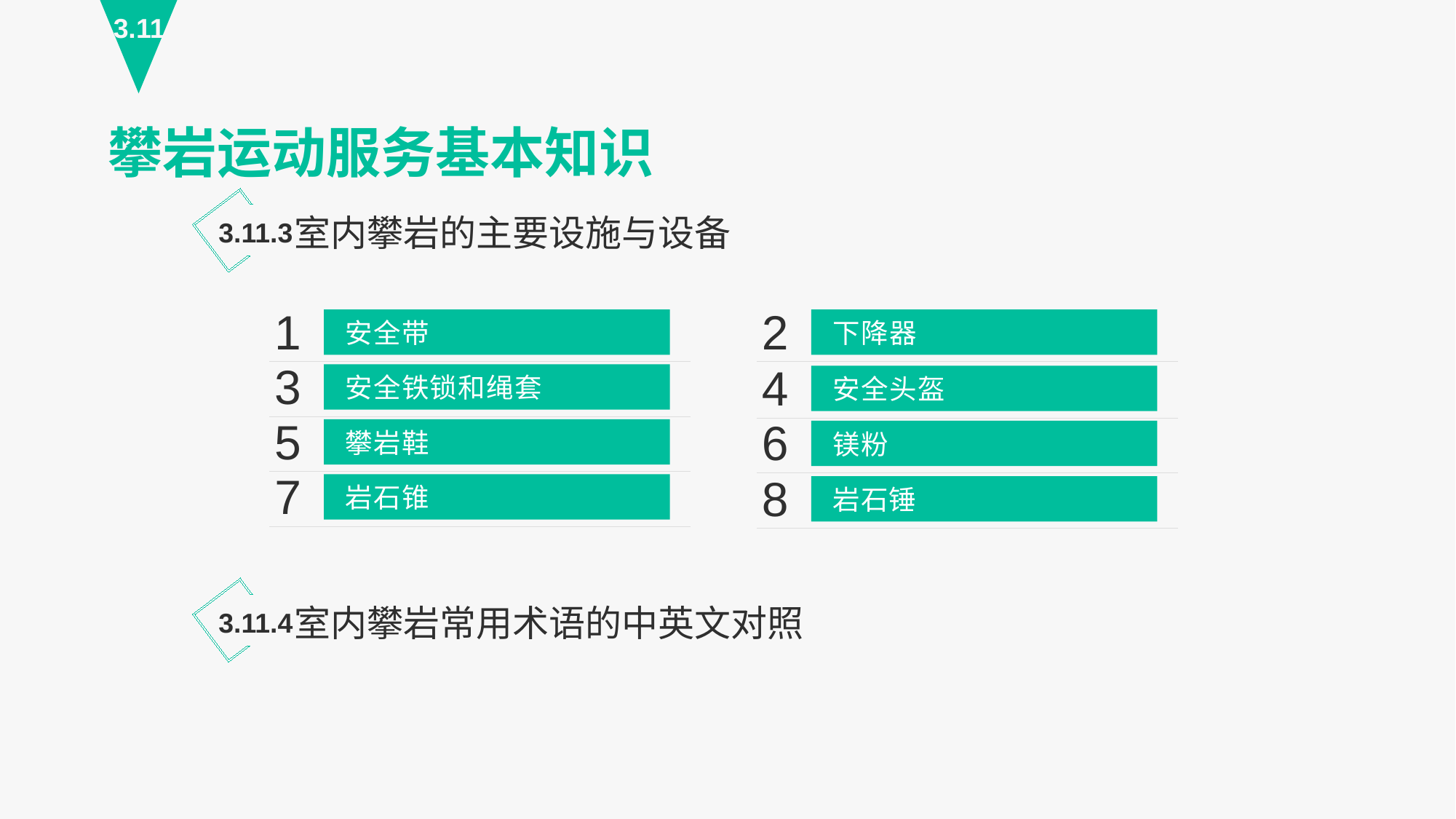

3.11
攀岩运动服务基本知识

室内攀岩的主要设施与设备
3.11.3
1
安全带
2
下降器
3
安全铁锁和绳套
4
安全头盔
5
攀岩鞋
6
镁粉
7
岩石锥
8
岩石锤

室内攀岩常用术语的中英文对照
3.11.4